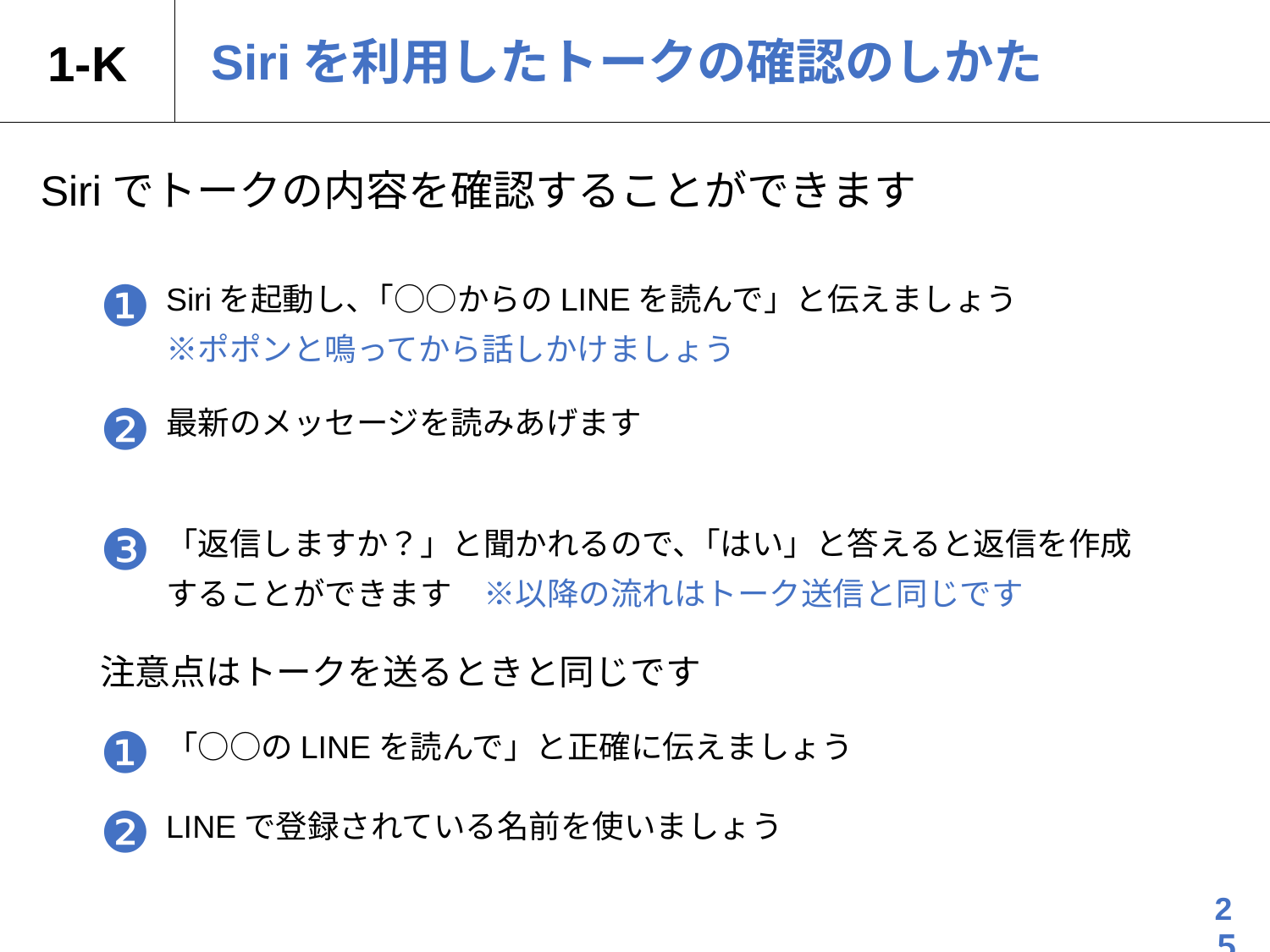

# 1-K
Siriを利用したトークの確認のしかた
Siriでトークの内容を確認することができます
❶
Siriを起動し、｢○○からのLINEを読んで」と伝えましょう
※ポポンと鳴ってから話しかけましょう
❷
最新のメッセージを読みあげます
❸
「返信しますか？」と聞かれるので、｢はい」と答えると返信を作成することができます　※以降の流れはトーク送信と同じです
注意点はトークを送るときと同じです
❶
「○○のLINEを読んで」と正確に伝えましょう
❷
LINEで登録されている名前を使いましょう
2５